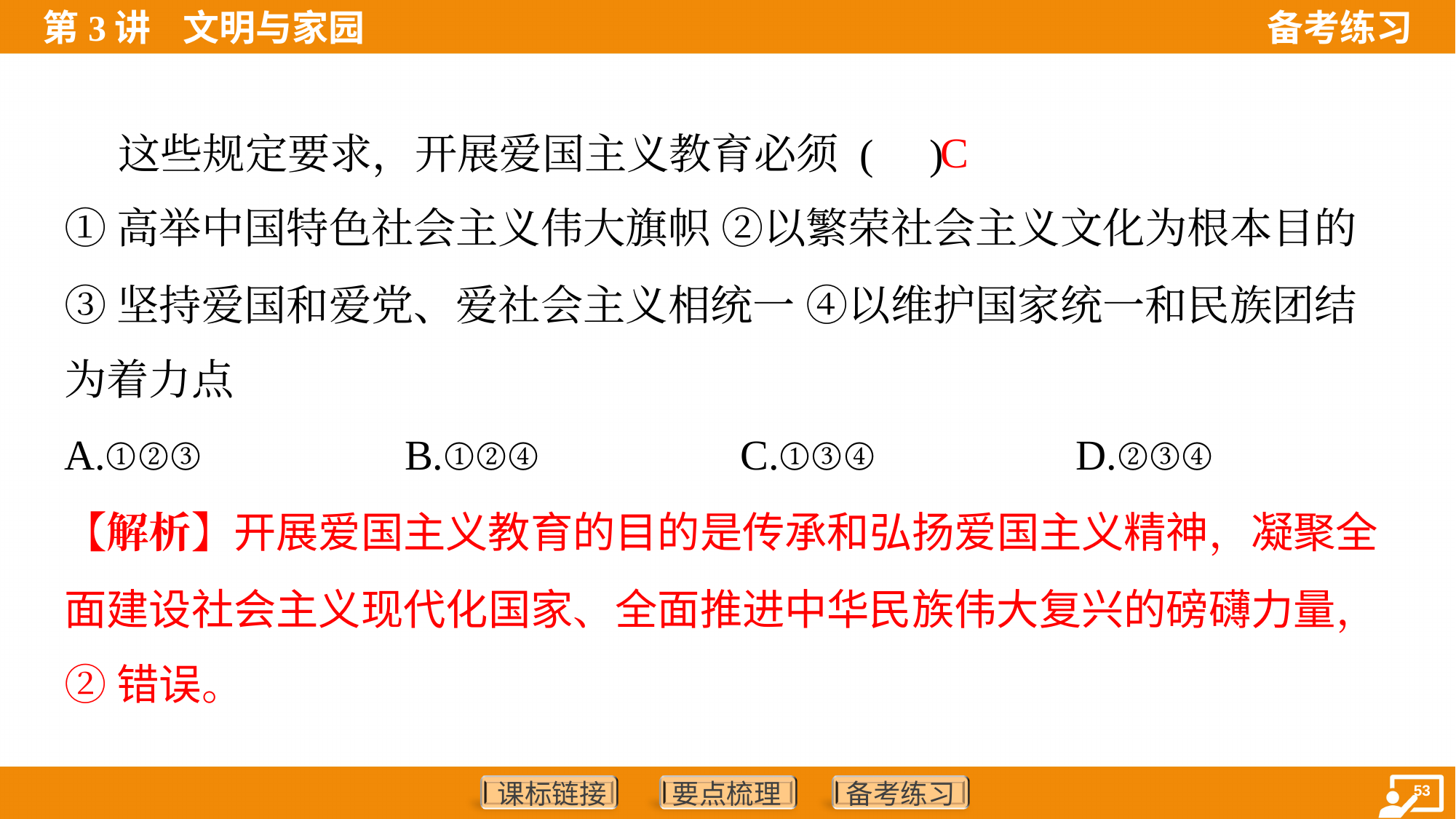

C
    这些规定要求，开展爱国主义教育必须 (     )
①高举中国特色社会主义伟大旗帜 ②以繁荣社会主义文化为根本目的
③坚持爱国和爱党、爱社会主义相统一 ④以维护国家统一和民族团结
为着力点
A.①②③	B.①②④	C.①③④	D.②③④
【解析】开展爱国主义教育的目的是传承和弘扬爱国主义精神，凝聚全
面建设社会主义现代化国家、全面推进中华民族伟大复兴的磅礴力量，
②错误。